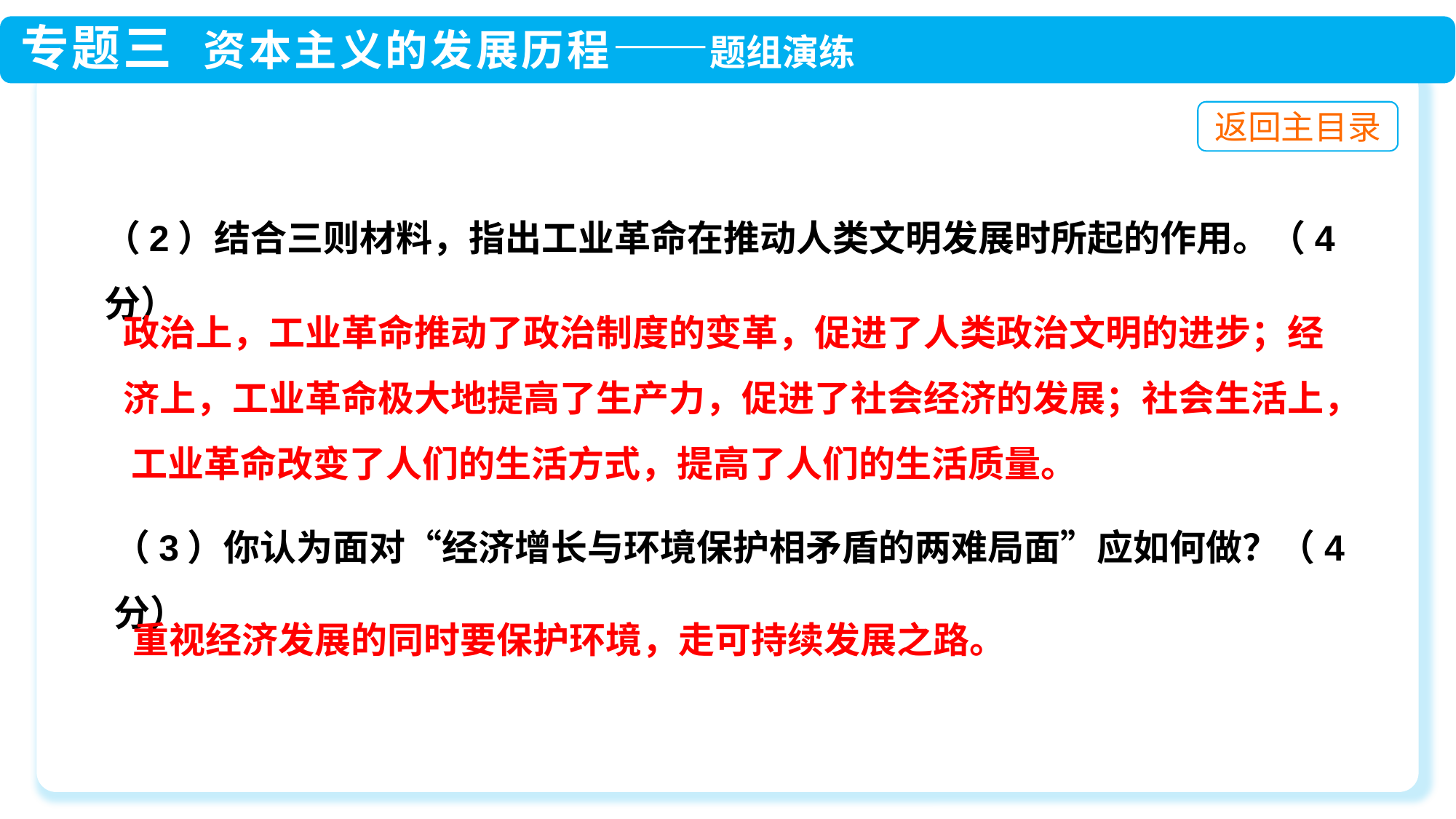

（2）结合三则材料，指出工业革命在推动人类文明发展时所起的作用。（4分）
政治上，工业革命推动了政治制度的变革，促进了人类政治文明的进步；经济上，工业革命极大地提高了生产力，促进了社会经济的发展；社会生活上， 工业革命改变了人们的生活方式，提高了人们的生活质量。
（3）你认为面对“经济增长与环境保护相矛盾的两难局面”应如何做？（4分）
重视经济发展的同时要保护环境，走可持续发展之路。